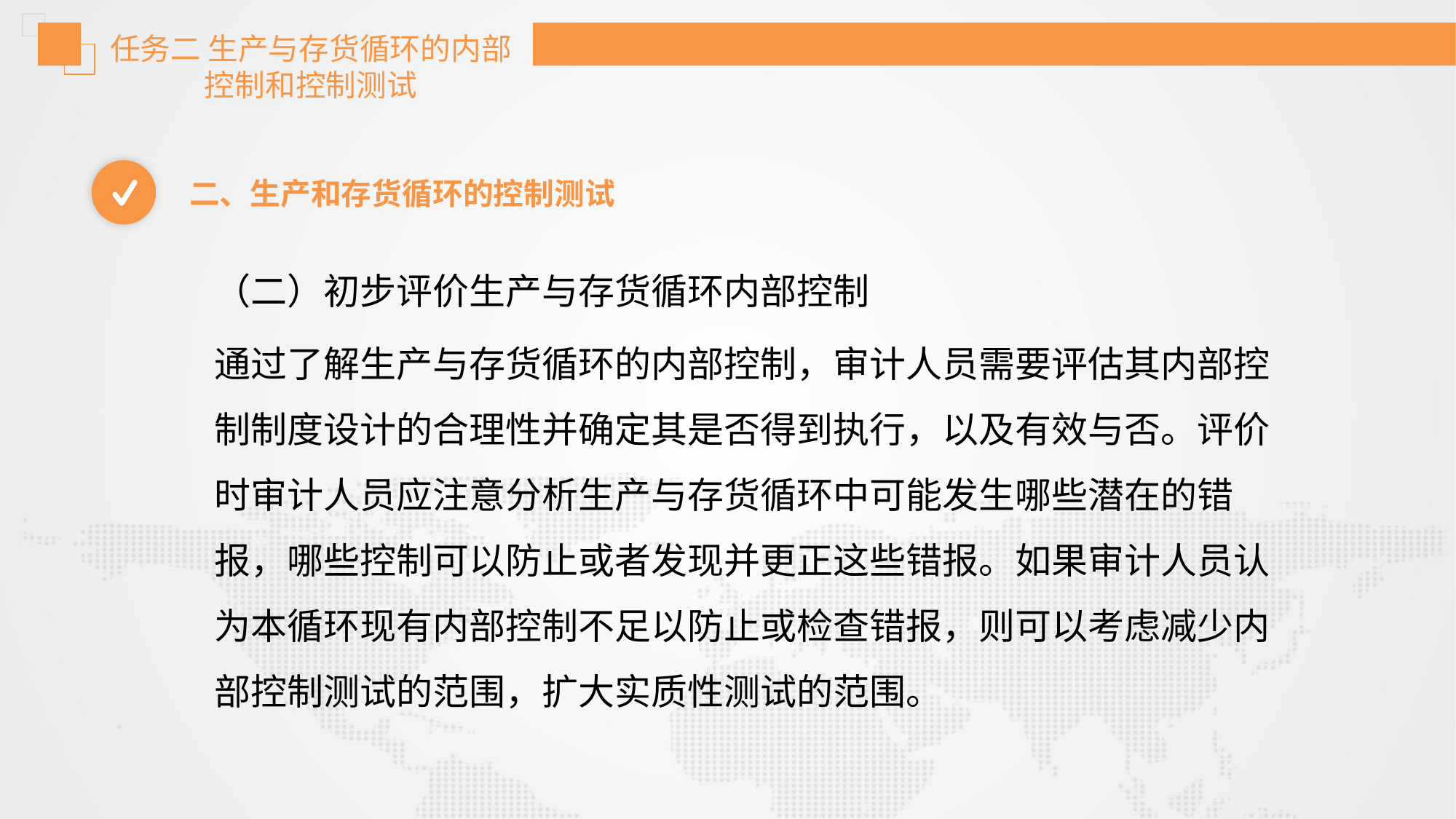

任务二 生产与存货循环的内部控制和控制测试

二、生产和存货循环的控制测试

（二）初步评价生产与存货循环内部控制
通过了解生产与存货循环的内部控制，审计人员需要评估其内部控制制度设计的合理性并确定其是否得到执行，以及有效与否。评价时审计人员应注意分析生产与存货循环中可能发生哪些潜在的错报，哪些控制可以防止或者发现并更正这些错报。如果审计人员认为本循环现有内部控制不足以防止或检查错报，则可以考虑减少内部控制测试的范围，扩大实质性测试的范围。